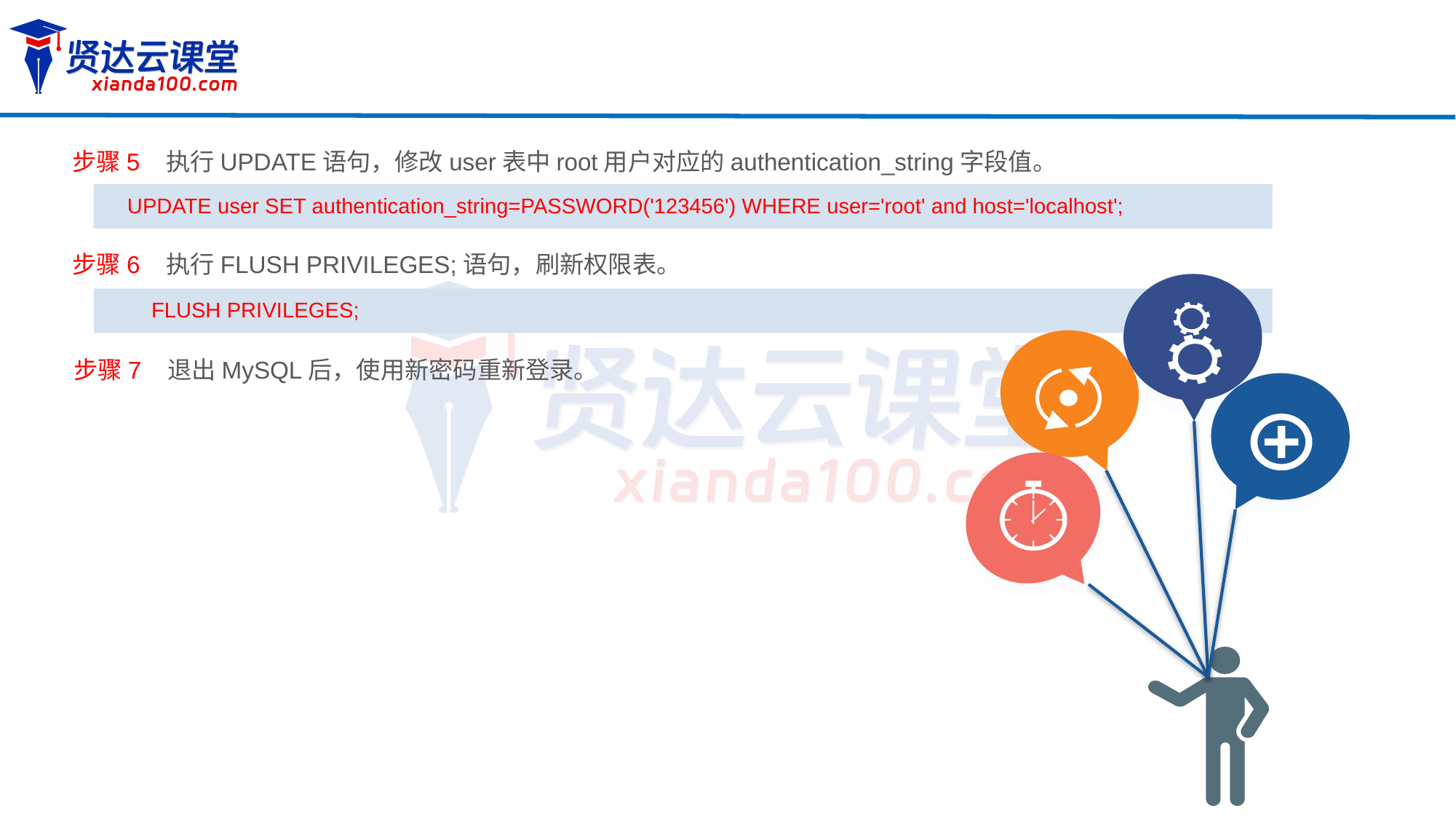

步骤5   执行UPDATE语句，修改user表中root用户对应的authentication_string字段值。

UPDATE user SET authentication_string=PASSWORD('123456') WHERE user='root' and host='localhost';
步骤6   执行FLUSH PRIVILEGES;语句，刷新权限表。

FLUSH PRIVILEGES;
步骤7   退出MySQL后，使用新密码重新登录。